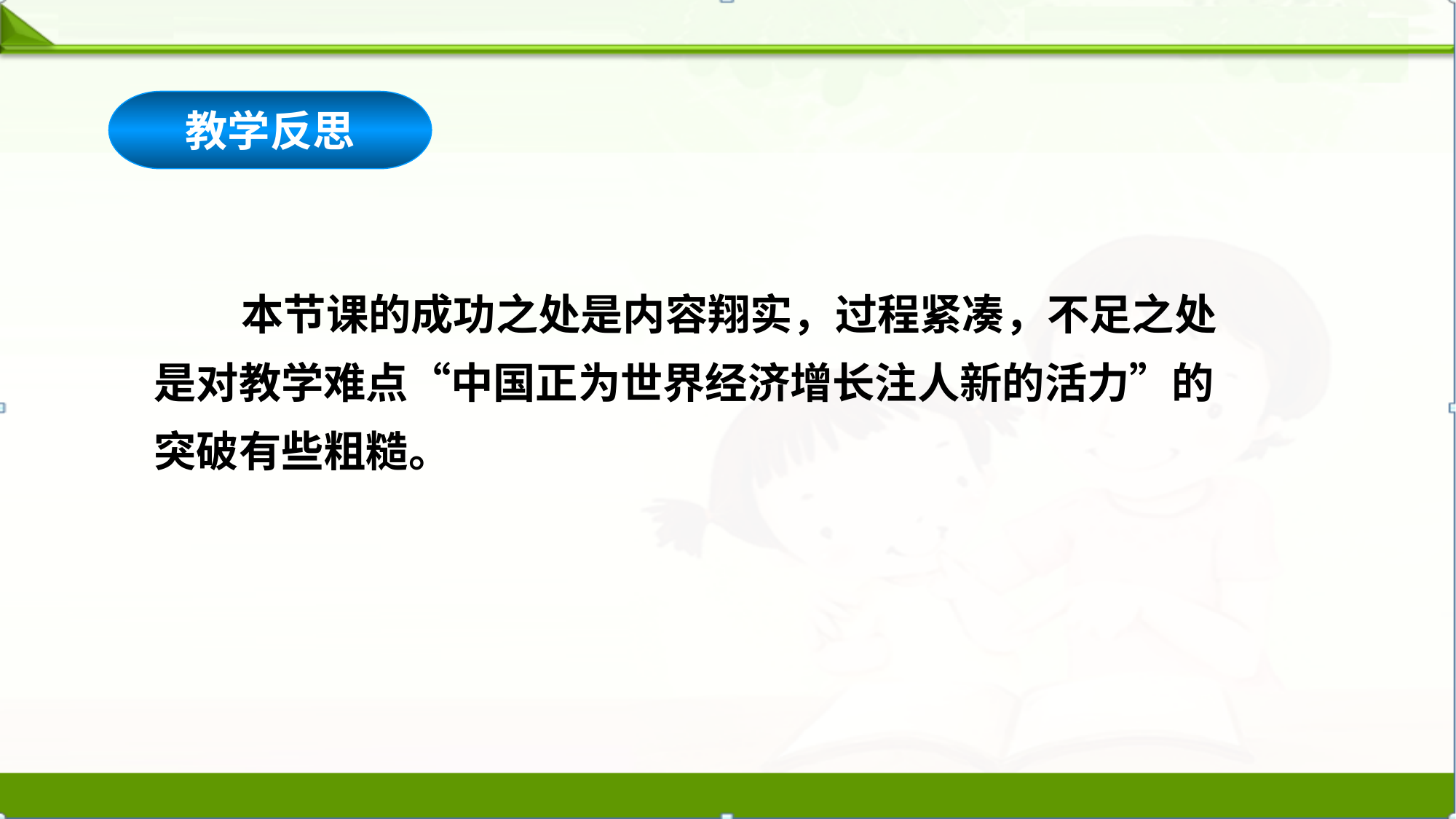

教学反思
        本节课的成功之处是内容翔实，过程紧凑，不足之处是对教学难点“中国正为世界经济增长注人新的活力”的突破有些粗糙。